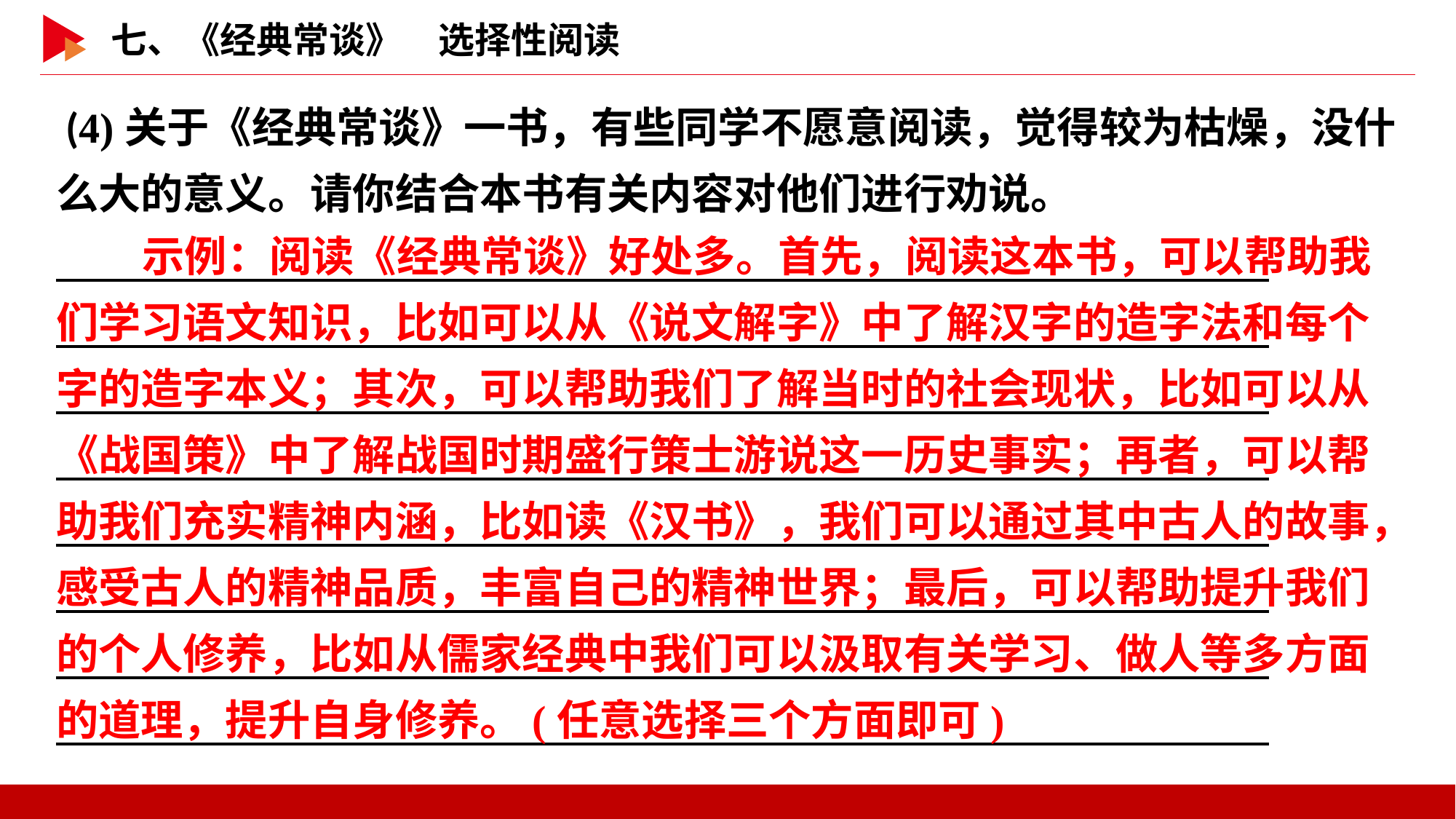

(4)关于《经典常谈》一书，有些同学不愿意阅读，觉得较为枯燥，没什么大的意义。请你结合本书有关内容对他们进行劝说。

示例：阅读《经典常谈》好处多。首先，阅读这本书，可以帮助我们学习语文知识，比如可以从《说文解字》中了解汉字的造字法和每个字的造字本义；其次，可以帮助我们了解当时的社会现状，比如可以从《战国策》中了解战国时期盛行策士游说这一历史事实；再者，可以帮助我们充实精神内涵，比如读《汉书》，我们可以通过其中古人的故事，感受古人的精神品质，丰富自己的精神世界；最后，可以帮助提升我们的个人修养，比如从儒家经典中我们可以汲取有关学习、做人等多方面的道理，提升自身修养。(任意选择三个方面即可)